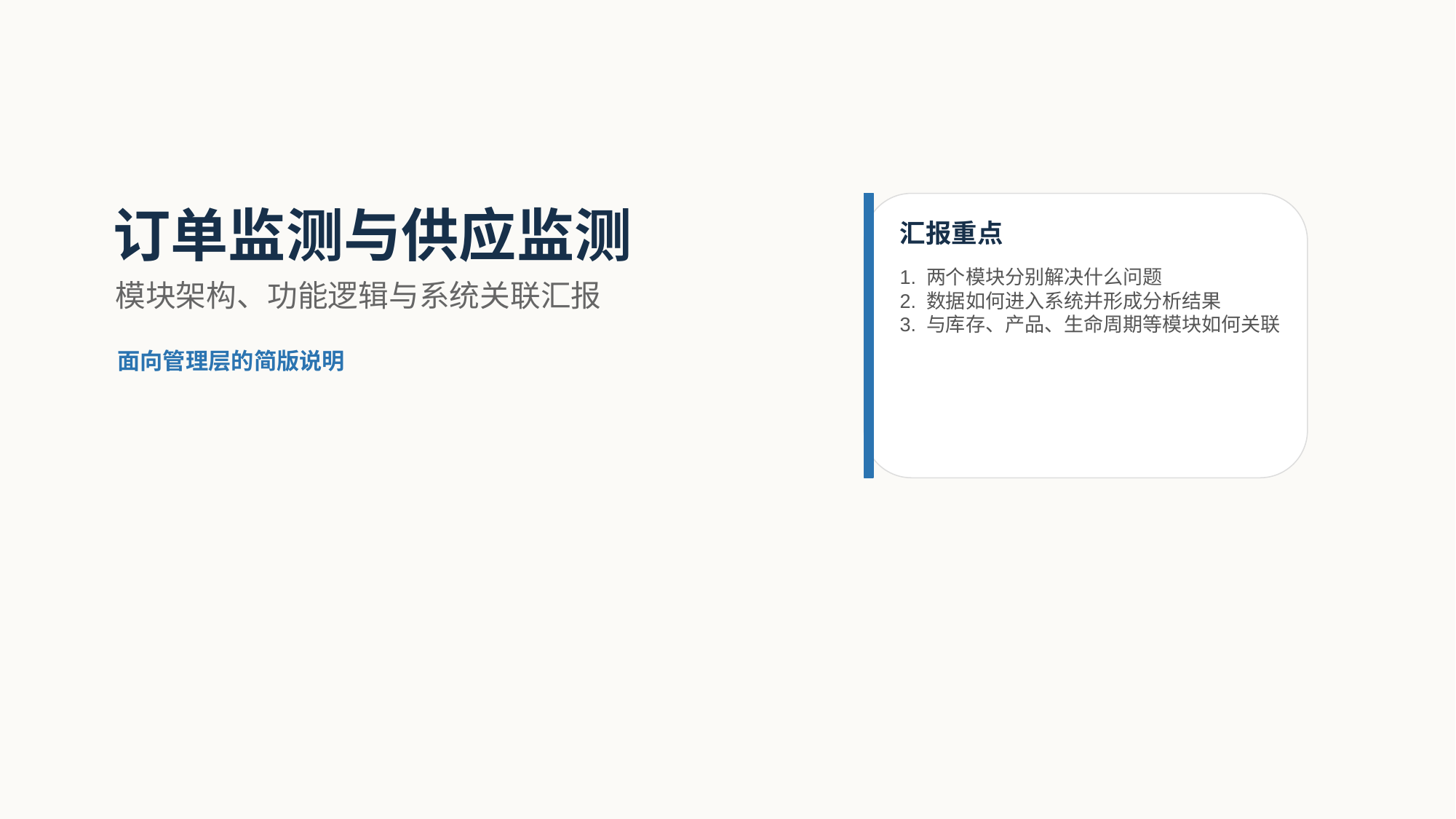

订单监测与供应监测

汇报重点
1. 两个模块分别解决什么问题
2. 数据如何进入系统并形成分析结果
3. 与库存、产品、生命周期等模块如何关联
模块架构、功能逻辑与系统关联汇报
面向管理层的简版说明